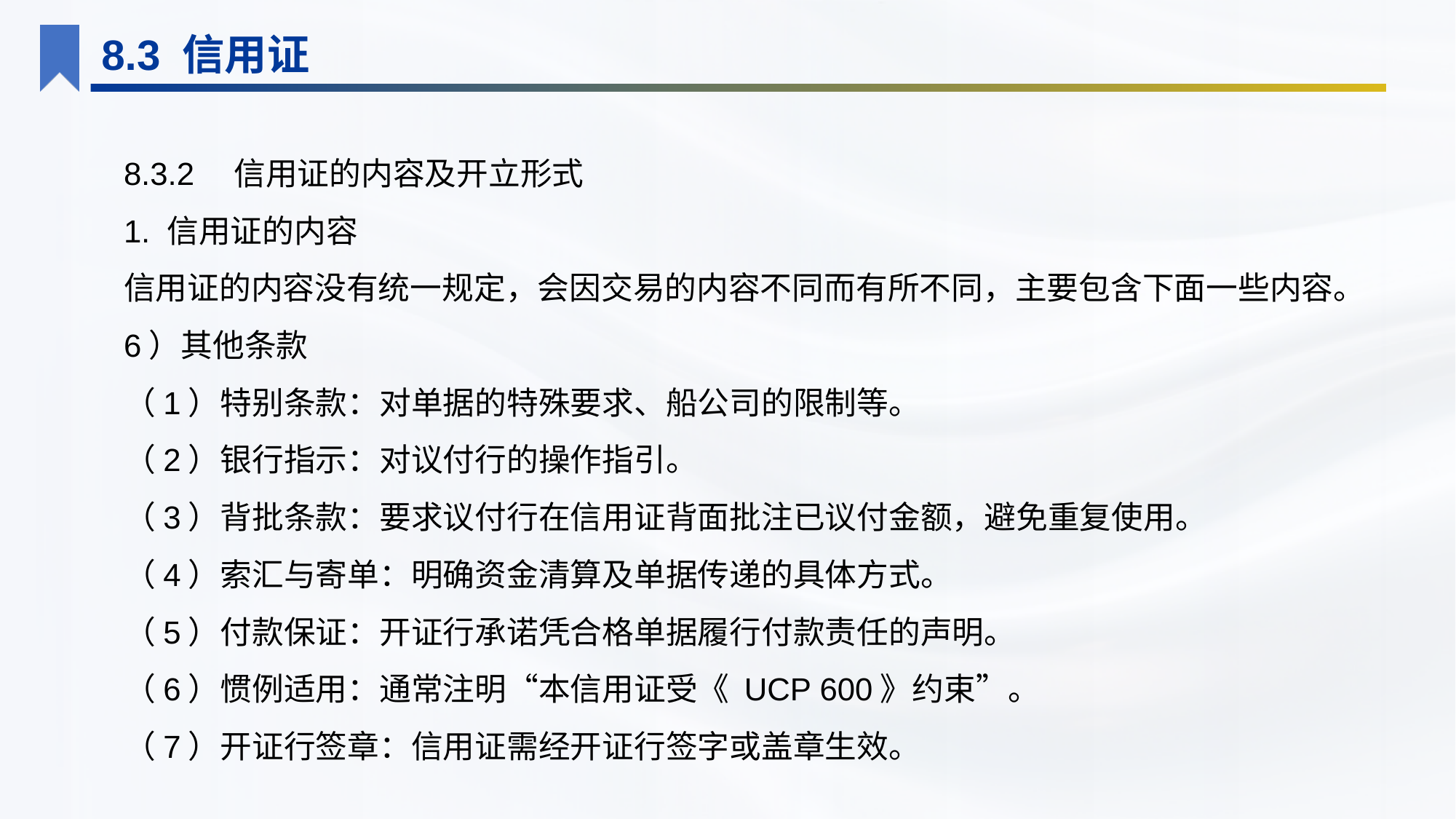

8.3 信用证
8.3.2　信用证的内容及开立形式
1. 信用证的内容
信用证的内容没有统一规定，会因交易的内容不同而有所不同，主要包含下面一些内容。
6）其他条款
（1）特别条款：对单据的特殊要求、船公司的限制等。
（2）银行指示：对议付行的操作指引。
（3）背批条款：要求议付行在信用证背面批注已议付金额，避免重复使用。
（4）索汇与寄单：明确资金清算及单据传递的具体方式。
（5）付款保证：开证行承诺凭合格单据履行付款责任的声明。
（6）惯例适用：通常注明“本信用证受《 UCP 600》约束”。
（7）开证行签章：信用证需经开证行签字或盖章生效。